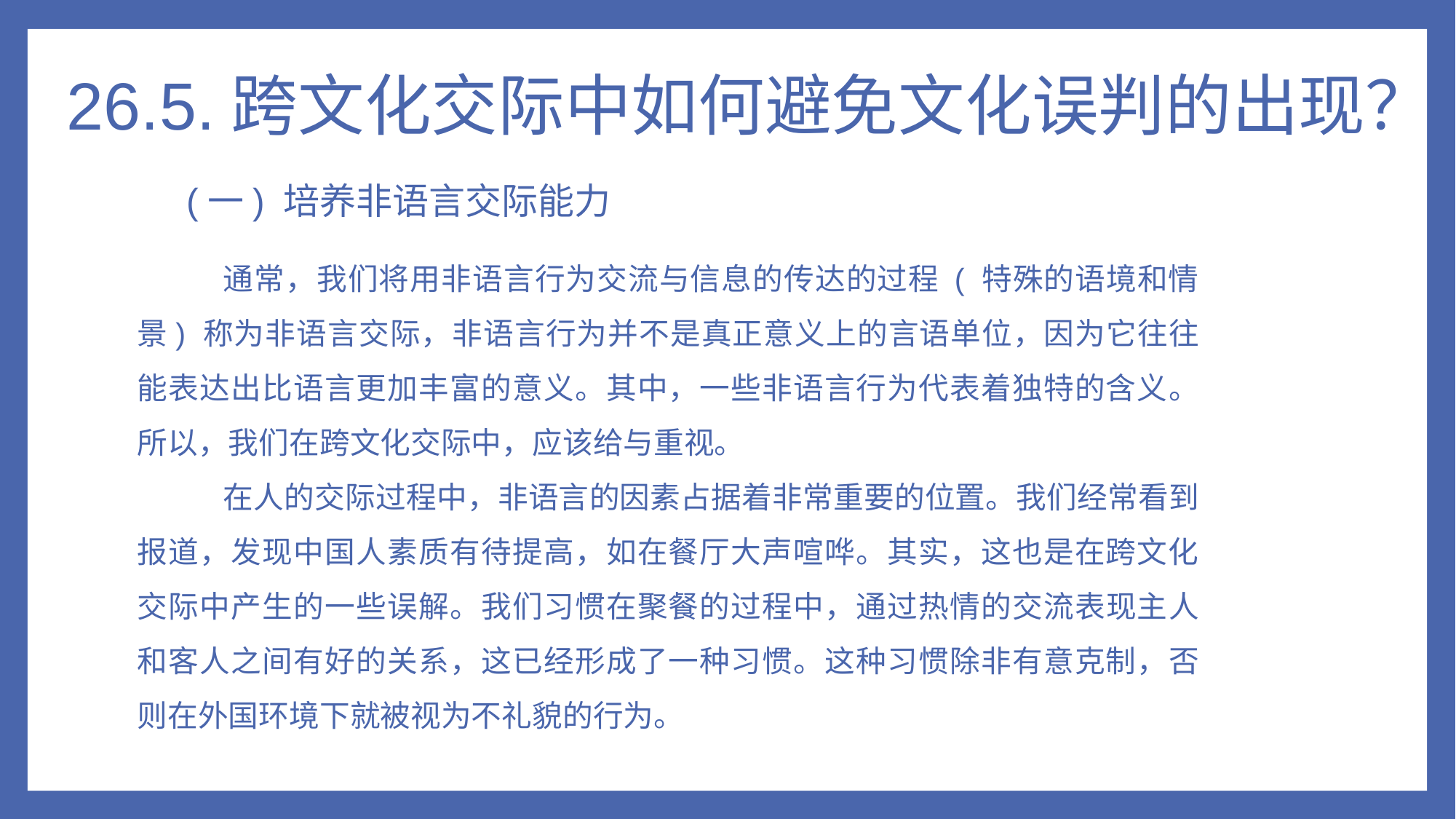

# 26.5.跨文化交际中如何避免文化误判的出现？
(一) 培养非语言交际能力
通常，我们将用非语言行为交流与信息的传达的过程 ( 特殊的语境和情景) 称为非语言交际，非语言行为并不是真正意义上的言语单位，因为它往往能表达出比语言更加丰富的意义。其中，一些非语言行为代表着独特的含义。所以，我们在跨文化交际中，应该给与重视。
在人的交际过程中，非语言的因素占据着非常重要的位置。我们经常看到报道，发现中国人素质有待提高，如在餐厅大声喧哗。其实，这也是在跨文化交际中产生的一些误解。我们习惯在聚餐的过程中，通过热情的交流表现主人和客人之间有好的关系，这已经形成了一种习惯。这种习惯除非有意克制，否则在外国环境下就被视为不礼貌的行为。